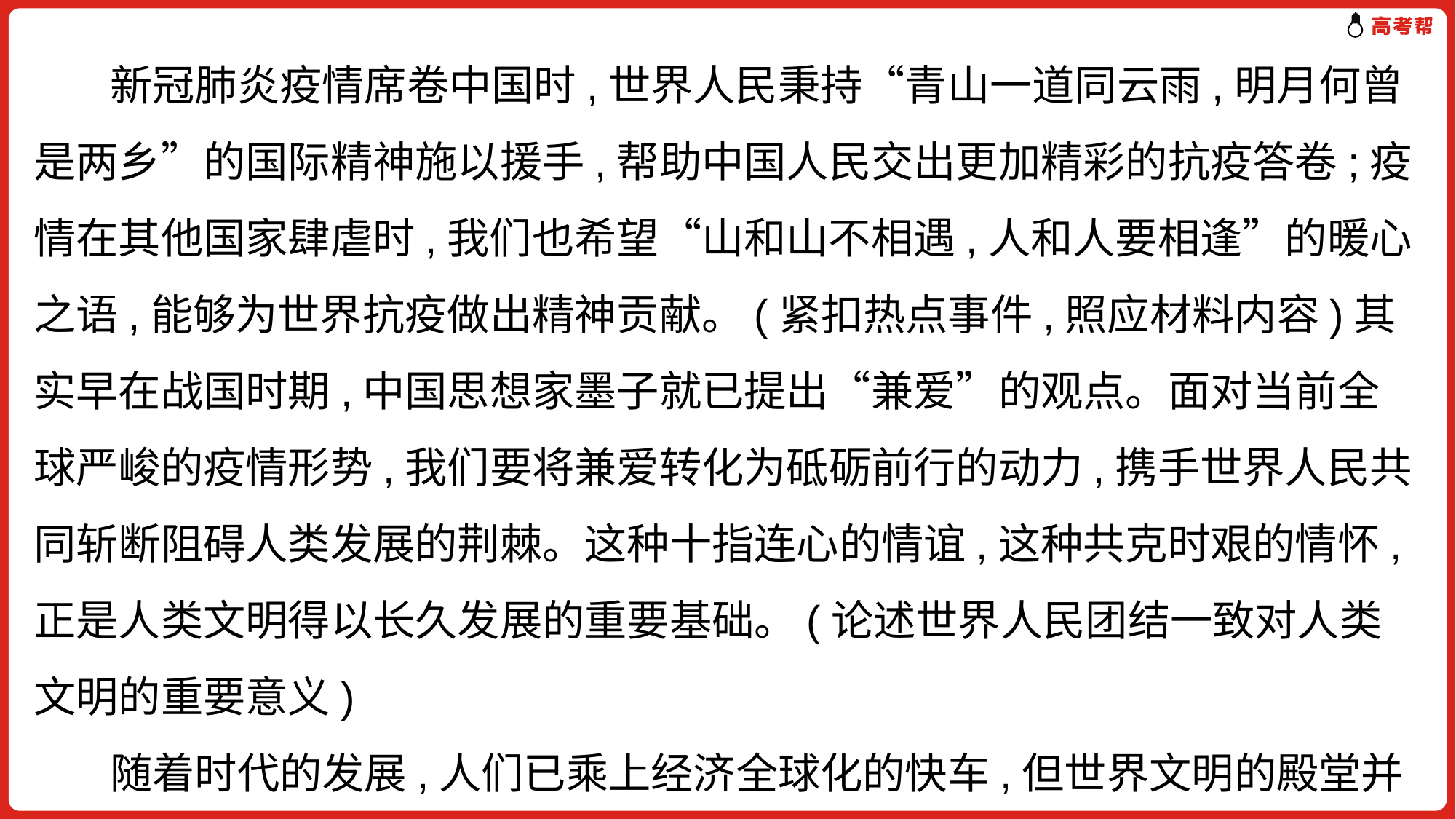

新冠肺炎疫情席卷中国时,世界人民秉持“青山一道同云雨,明月何曾是两乡”的国际精神施以援手,帮助中国人民交出更加精彩的抗疫答卷;疫情在其他国家肆虐时,我们也希望“山和山不相遇,人和人要相逢”的暖心之语,能够为世界抗疫做出精神贡献。(紧扣热点事件,照应材料内容)其实早在战国时期,中国思想家墨子就已提出“兼爱”的观点。面对当前全球严峻的疫情形势,我们要将兼爱转化为砥砺前行的动力,携手世界人民共同斩断阻碍人类发展的荆棘。这种十指连心的情谊,这种共克时艰的情怀,正是人类文明得以长久发展的重要基础。(论述世界人民团结一致对人类文明的重要意义)
       随着时代的发展,人们已乘上经济全球化的快车,但世界文明的殿堂并非永远完美无缺。君不见,极端的功利主义,曾引发惨绝人寰的黑奴贸易;君不